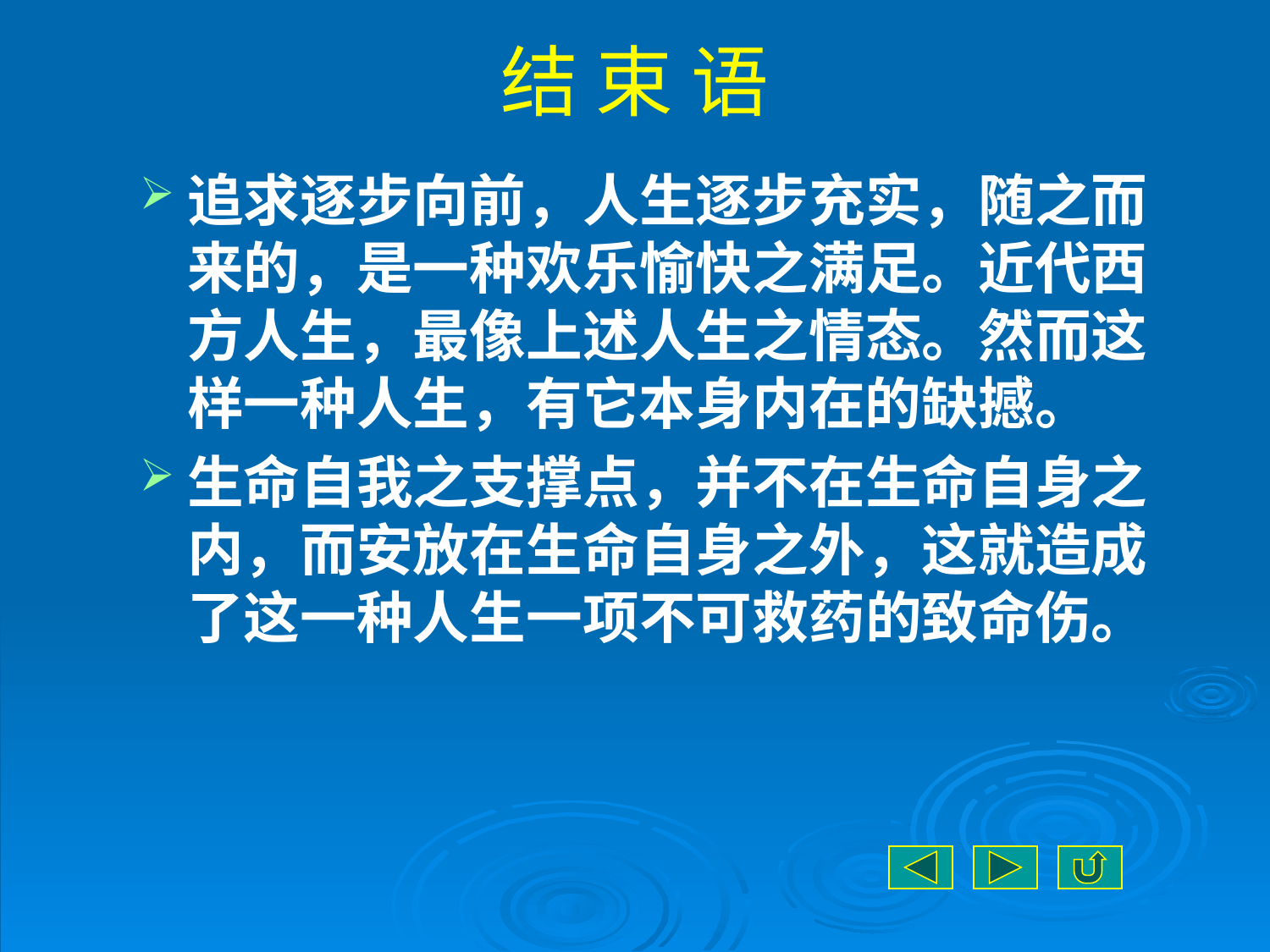

# 结 束 语
追求逐步向前，人生逐步充实，随之而来的，是一种欢乐愉快之满足。近代西方人生，最像上述人生之情态。然而这样一种人生，有它本身内在的缺撼。
生命自我之支撑点，并不在生命自身之内，而安放在生命自身之外，这就造成了这一种人生一项不可救药的致命伤。